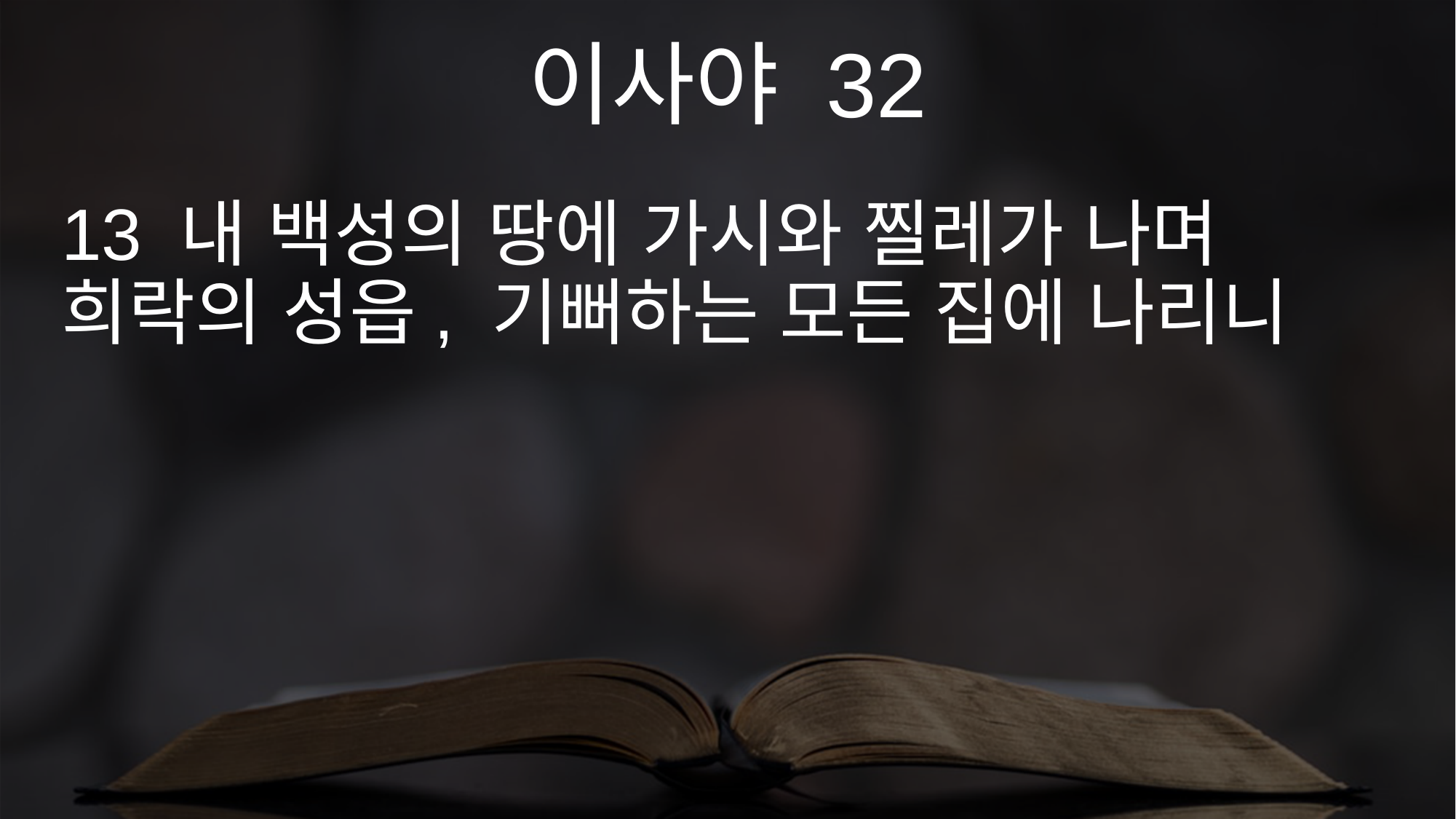

이사야 32
13 내 백성의 땅에 가시와 찔레가 나며 희락의 성읍, 기뻐하는 모든 집에 나리니